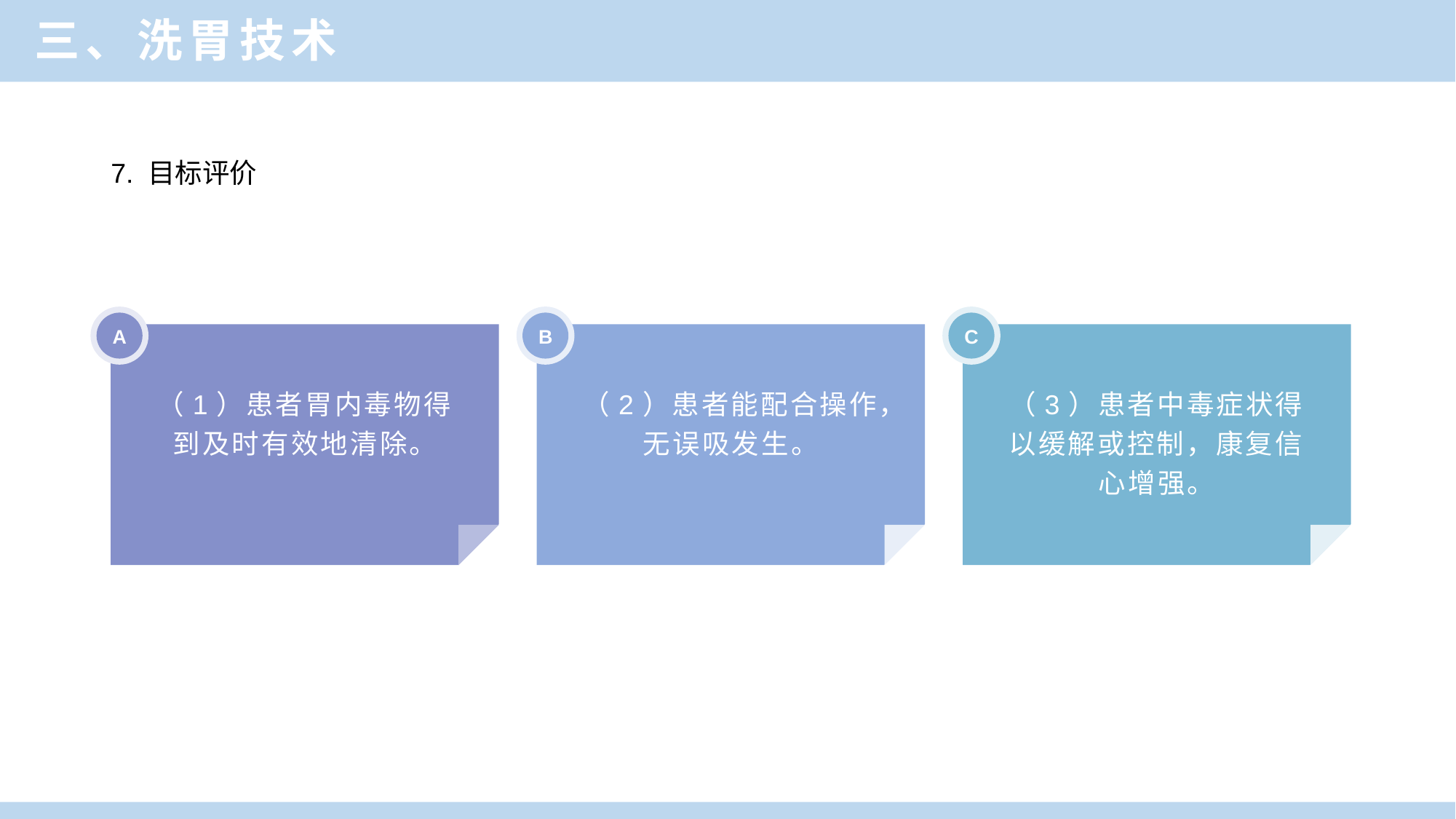

三、洗胃技术
7. 目标评价

A
B
C

（1）患者胃内毒物得到及时有效地清除。
（2）患者能配合操作，无误吸发生。
（3）患者中毒症状得以缓解或控制，康复信心增强。